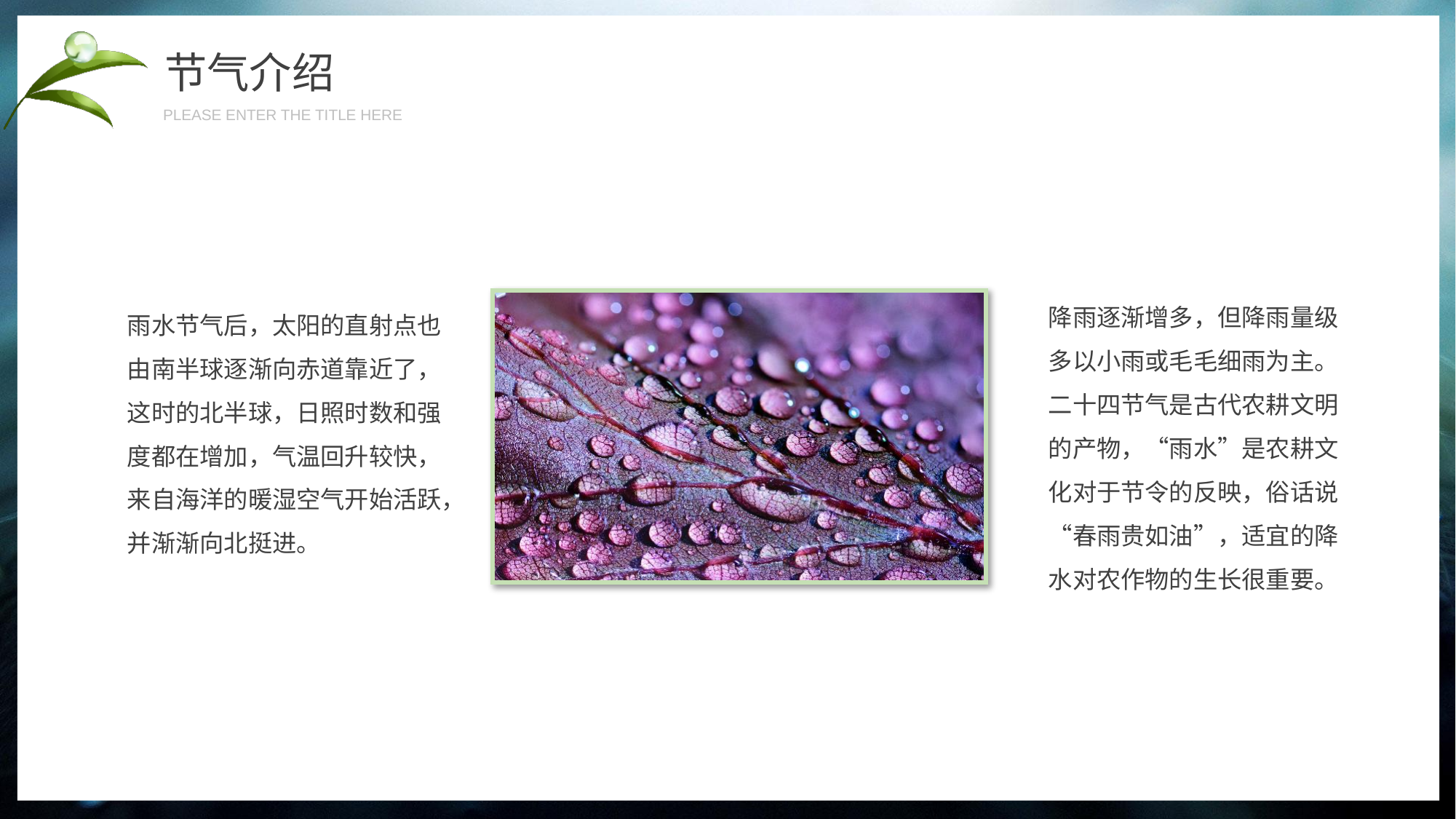

节气介绍
PLEASE ENTER THE TITLE HERE
降雨逐渐增多，但降雨量级多以小雨或毛毛细雨为主。二十四节气是古代农耕文明的产物，“雨水”是农耕文化对于节令的反映，俗话说“春雨贵如油”，适宜的降水对农作物的生长很重要。
雨水节气后，太阳的直射点也由南半球逐渐向赤道靠近了，这时的北半球，日照时数和强度都在增加，气温回升较快，来自海洋的暖湿空气开始活跃，并渐渐向北挺进。